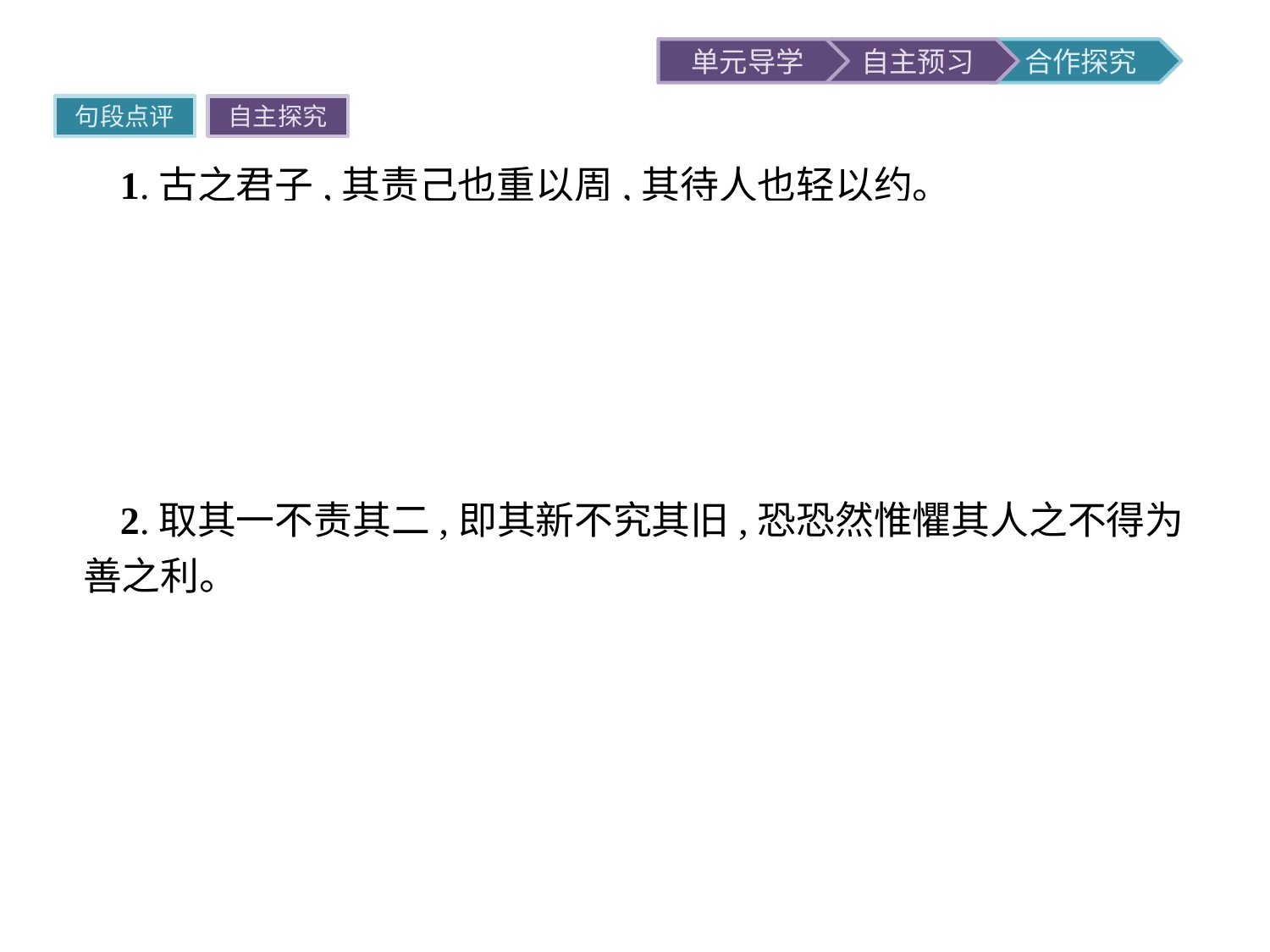

句段点评
自主探究
1.古之君子,其责己也重以周,其待人也轻以约。
翻译古代的君子,他要求自己严格而全面,他要求别人既宽容又平易。
点评这句话肯定了“古之君子”“责己”和“待人”的原则——“重以周”和“轻以约”。强调做人要严于律己,宽以待人,文章开篇点出此句,为后面的论述做了有力的铺垫。
2.取其一不责其二,即其新不究其旧,恐恐然惟懼其人之不得为善之利。
翻译取他的一点,不要求他再有第二点,就他的现在表现看,不追究他的过去,提心吊胆地只怕那个人得不到做好事的益处。
点评“恐恐然”生动形象地道出了古之君子“提心吊胆地只怕那个人得不到做好事的益处”,表现了古之君子的优良品格。这句话表现出了作者对“古之君子”的赞赏。